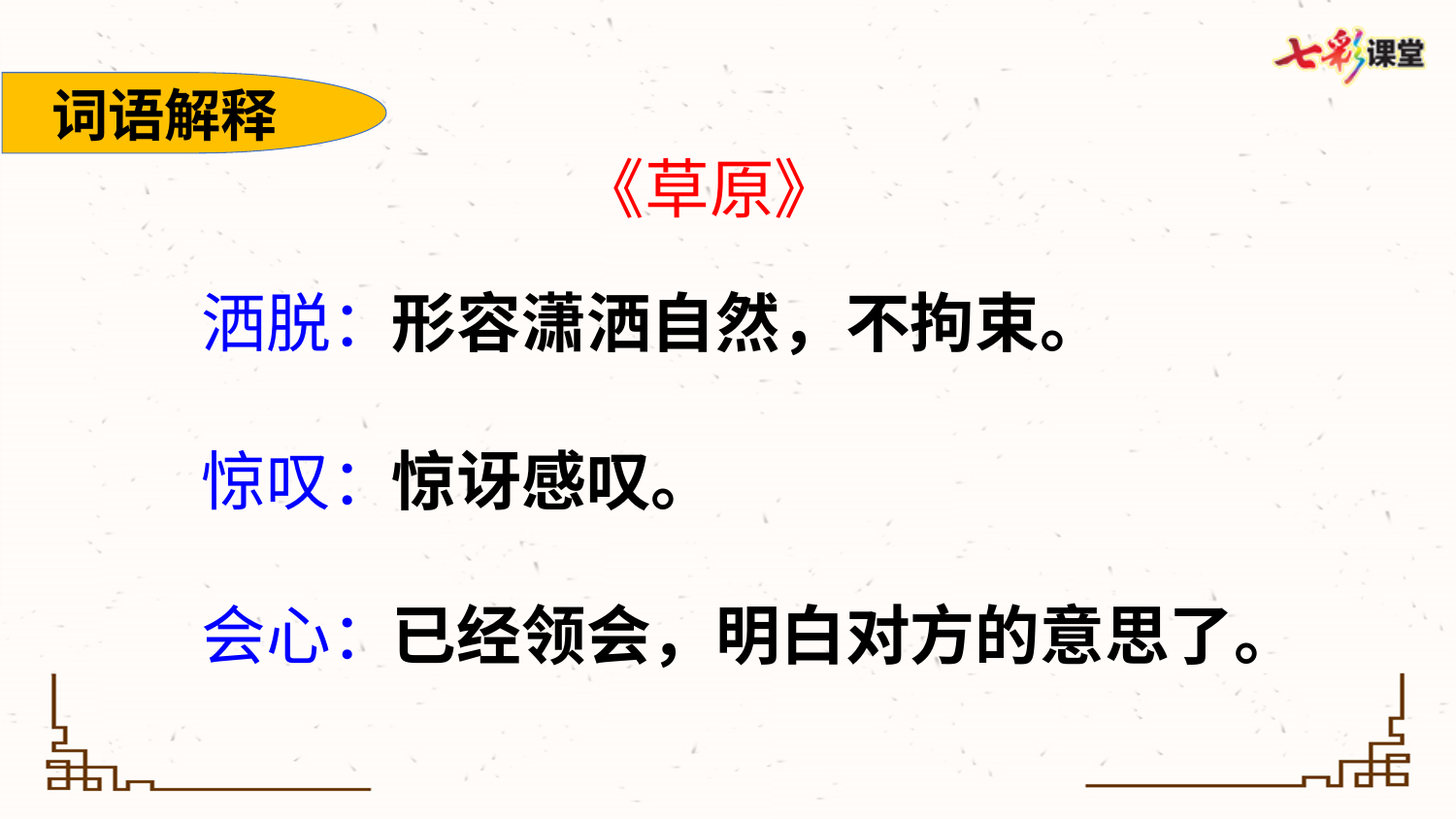

词语解释
《草原》
洒脱：
形容潇洒自然，不拘束。
惊叹：
惊讶感叹。
会心：
已经领会，明白对方的意思了。